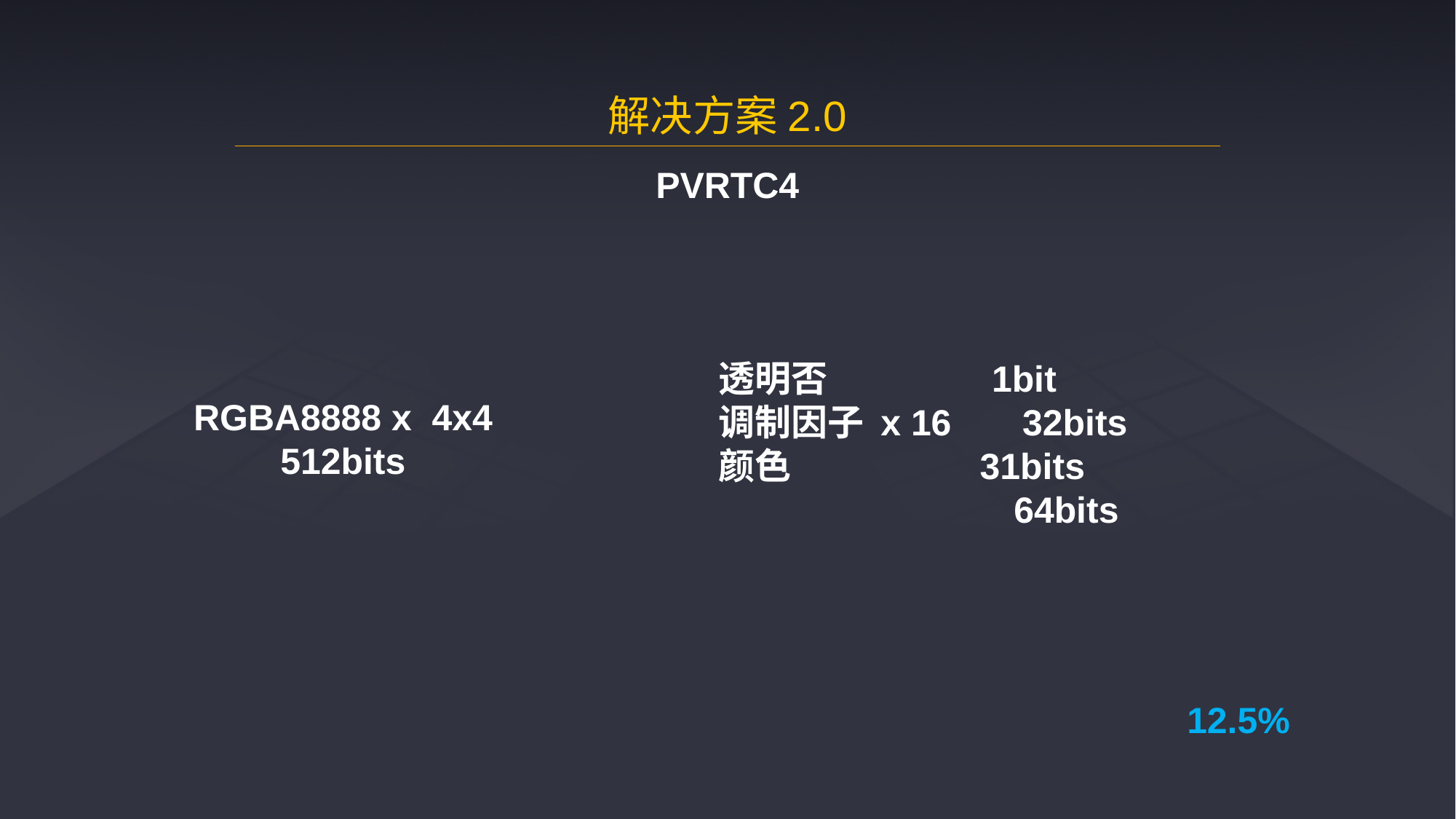

解决方案2.0

PVRTC4
透明否                   1bit
调制因子 x 16       32bits
颜色                      31bits
                             64bits
RGBA8888 x  4x4 512bits
12.5%